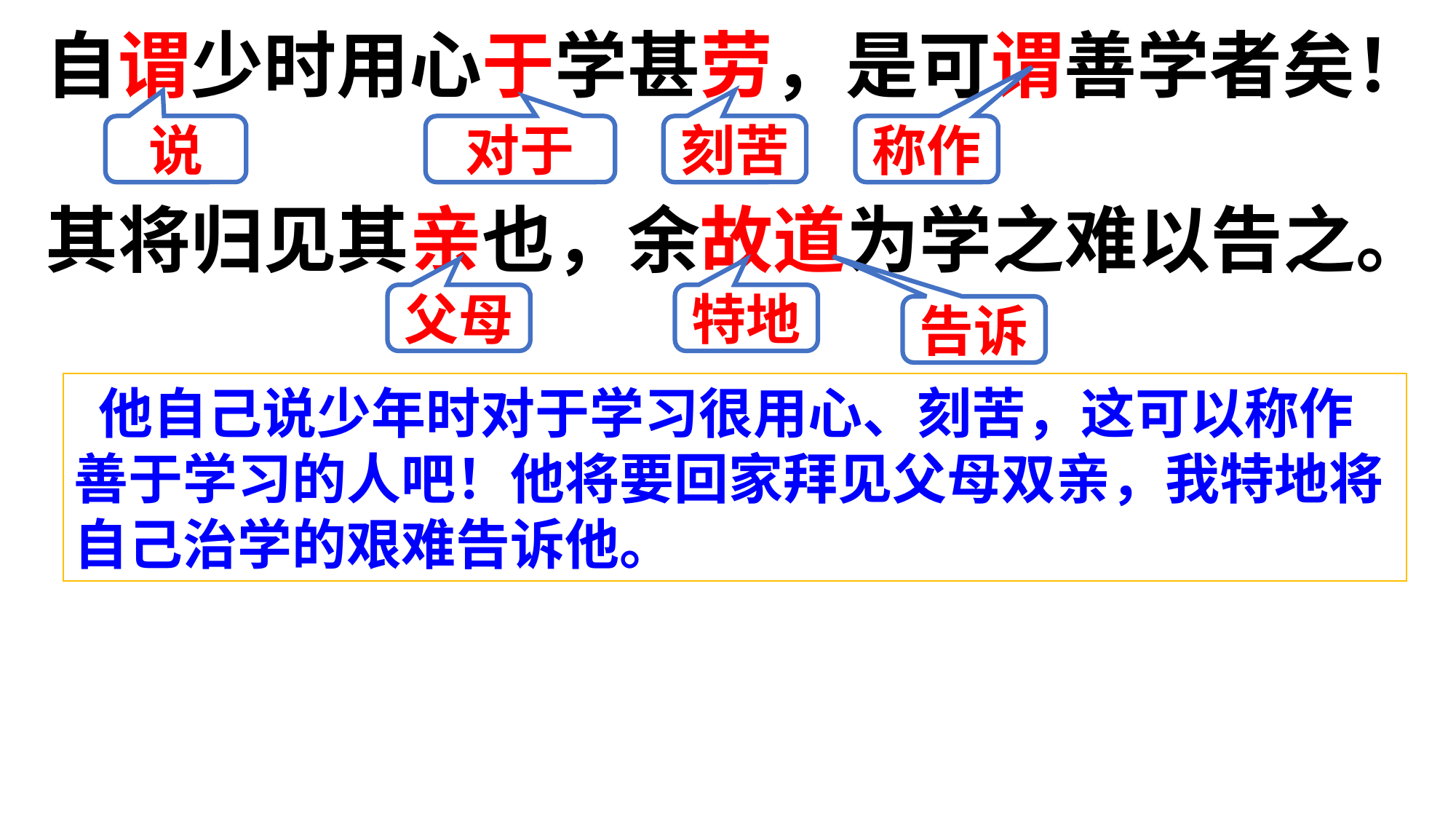

自谓少时用心于学甚劳，是可谓善学者矣！

其将归见其亲也，余故道为学之难以告之。

说
对于
刻苦
称作
父母
特地
告诉
  他自己说少年时对于学习很用心、刻苦，这可以称作善于学习的人吧！他将要回家拜见父母双亲，我特地将自己治学的艰难告诉他。